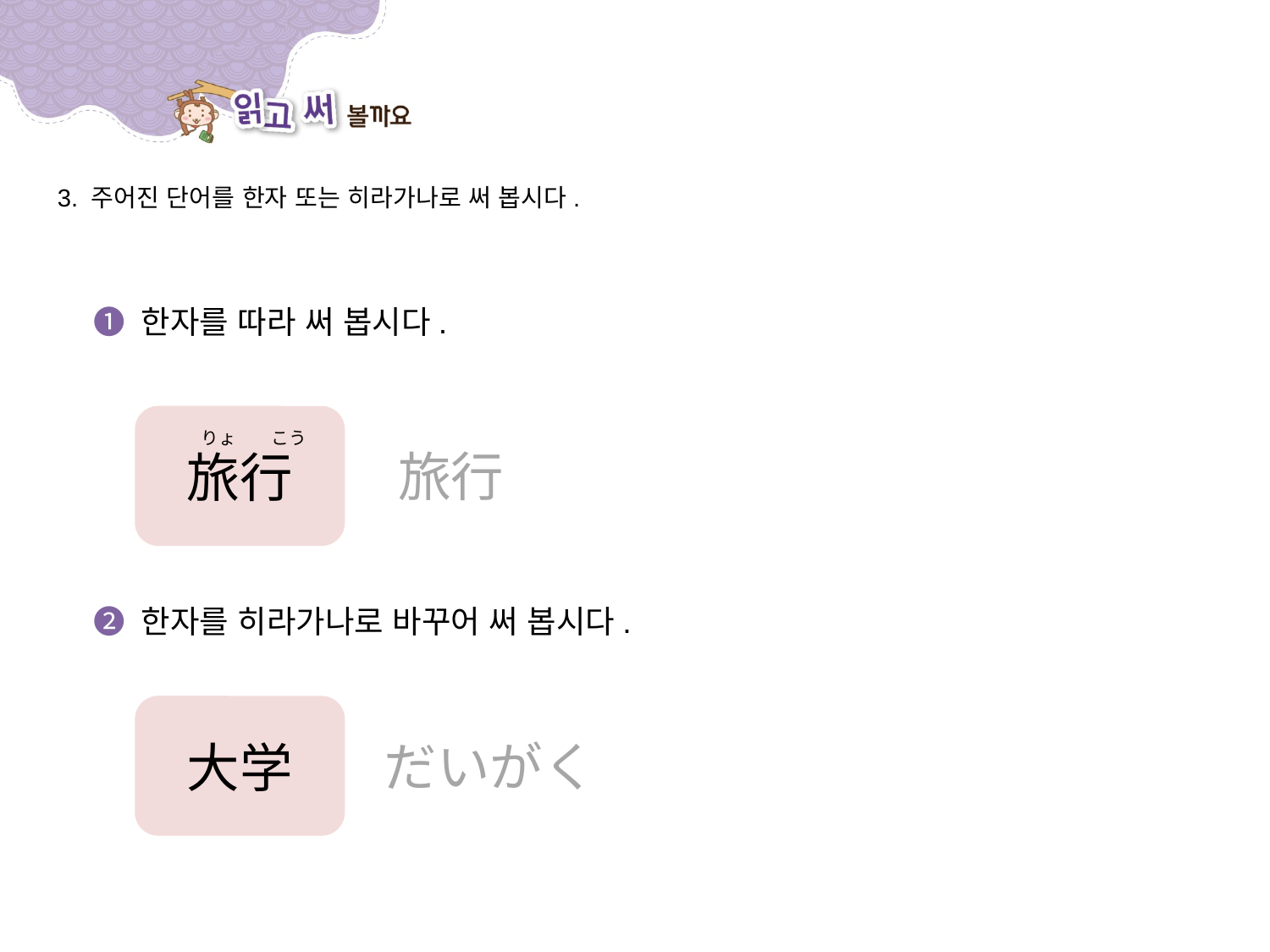

3. 주어진 단어를 한자 또는 히라가나로 써 봅시다.
➊ 한자를 따라 써 봅시다.
旅行
りょ　　こう
旅行
➋ 한자를 히라가나로 바꾸어 써 봅시다.
大学
だいがく